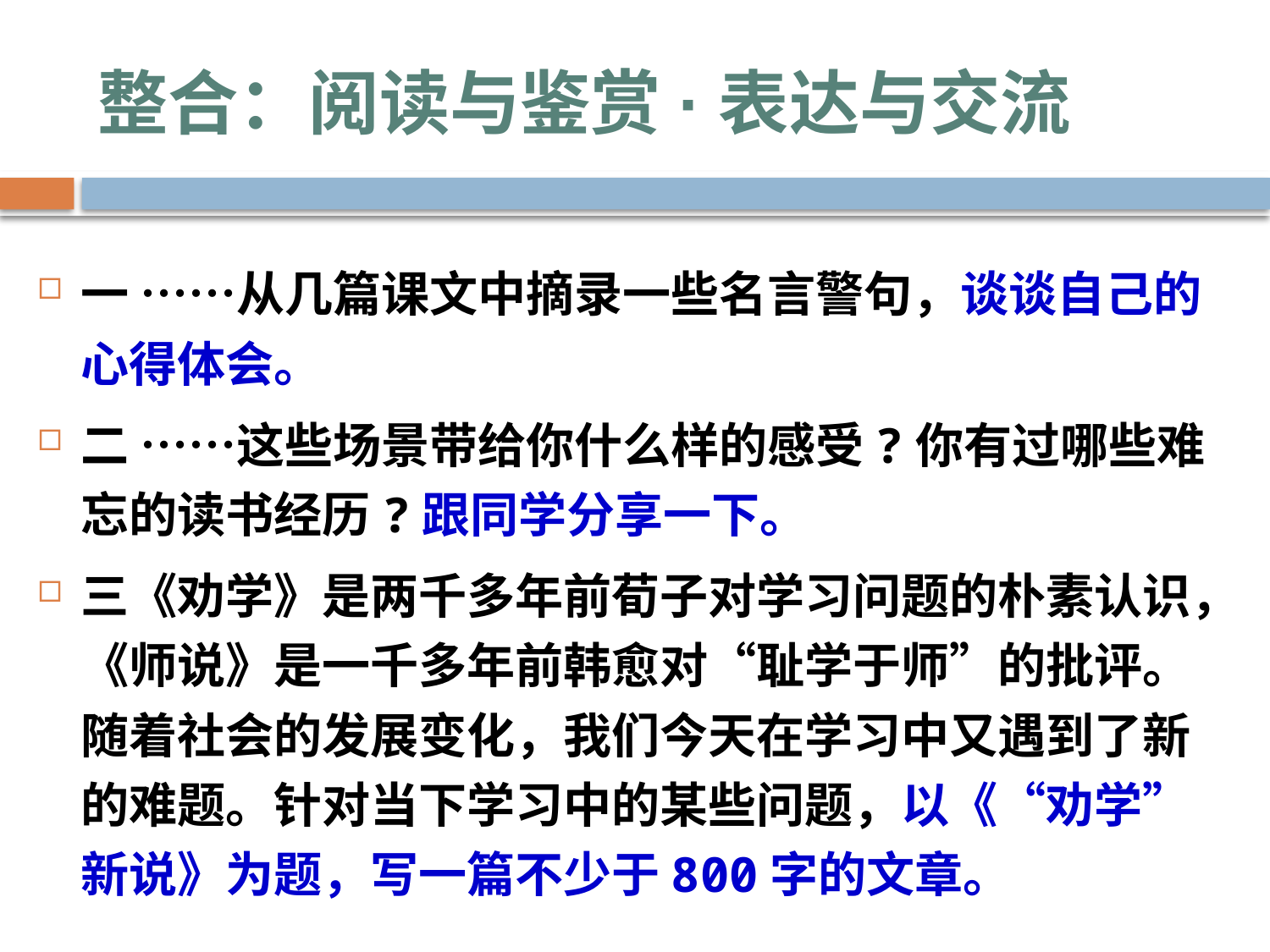

# 整合：阅读与鉴赏·表达与交流
一 ……从几篇课文中摘录一些名言警句，谈谈自己的心得体会。
二 ……这些场景带给你什么样的感受?你有过哪些难忘的读书经历?跟同学分享一下。
三《劝学》是两千多年前荀子对学习问题的朴素认识，《师说》是一千多年前韩愈对“耻学于师”的批评。随着社会的发展变化，我们今天在学习中又遇到了新的难题。针对当下学习中的某些问题，以《“劝学”新说》为题，写一篇不少于800字的文章。